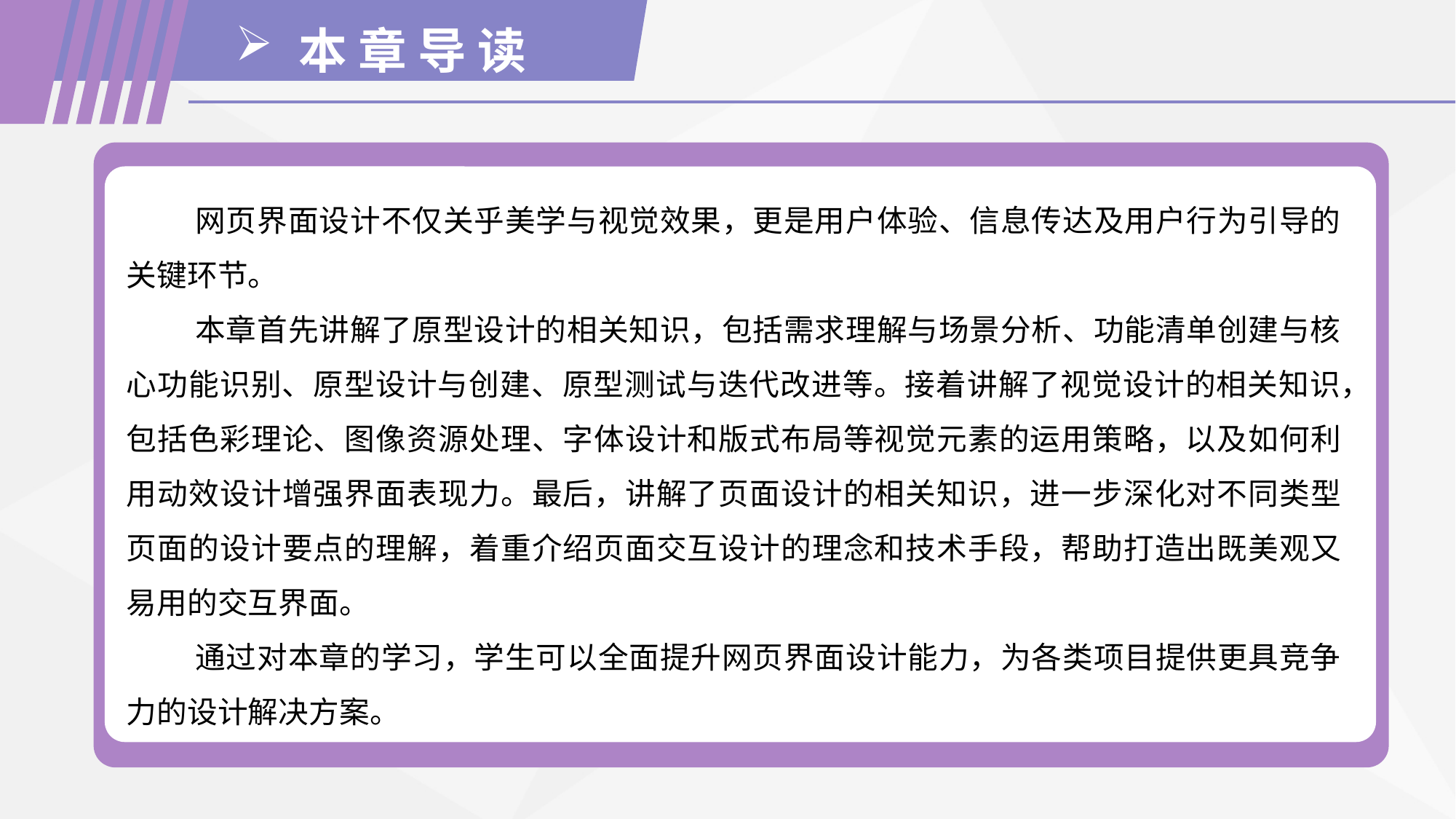

本 章 导 读

网页界面设计不仅关乎美学与视觉效果，更是用户体验、信息传达及用户行为引导的关键环节。
本章首先讲解了原型设计的相关知识，包括需求理解与场景分析、功能清单创建与核心功能识别、原型设计与创建、原型测试与迭代改进等。接着讲解了视觉设计的相关知识，包括色彩理论、图像资源处理、字体设计和版式布局等视觉元素的运用策略，以及如何利用动效设计增强界面表现力。最后，讲解了页面设计的相关知识，进一步深化对不同类型页面的设计要点的理解，着重介绍页面交互设计的理念和技术手段，帮助打造出既美观又易用的交互界面。
通过对本章的学习，学生可以全面提升网页界面设计能力，为各类项目提供更具竞争力的设计解决方案。